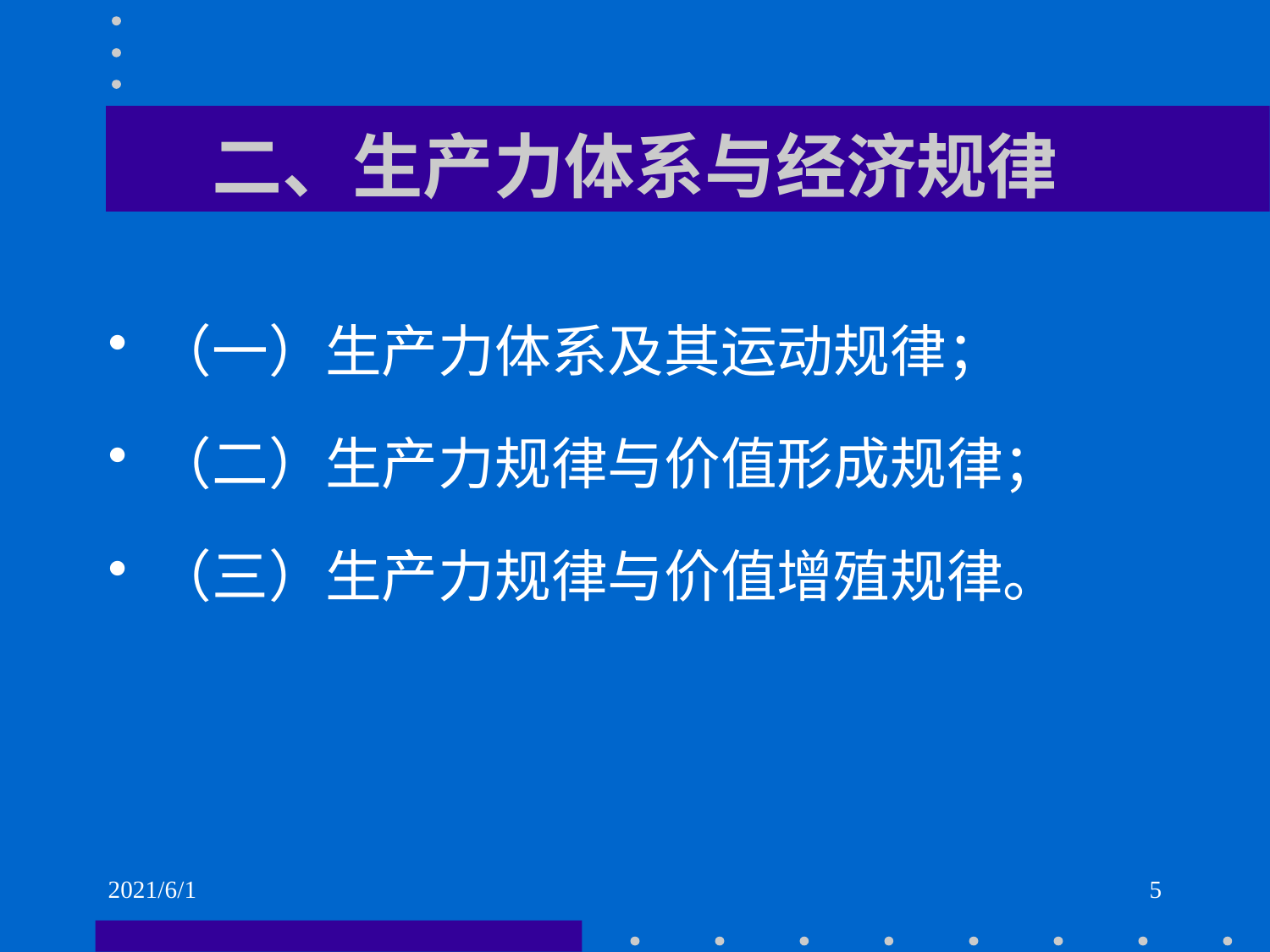

# 二、生产力体系与经济规律
（一）生产力体系及其运动规律；
（二）生产力规律与价值形成规律；
（三）生产力规律与价值增殖规律。
2021/6/1
5